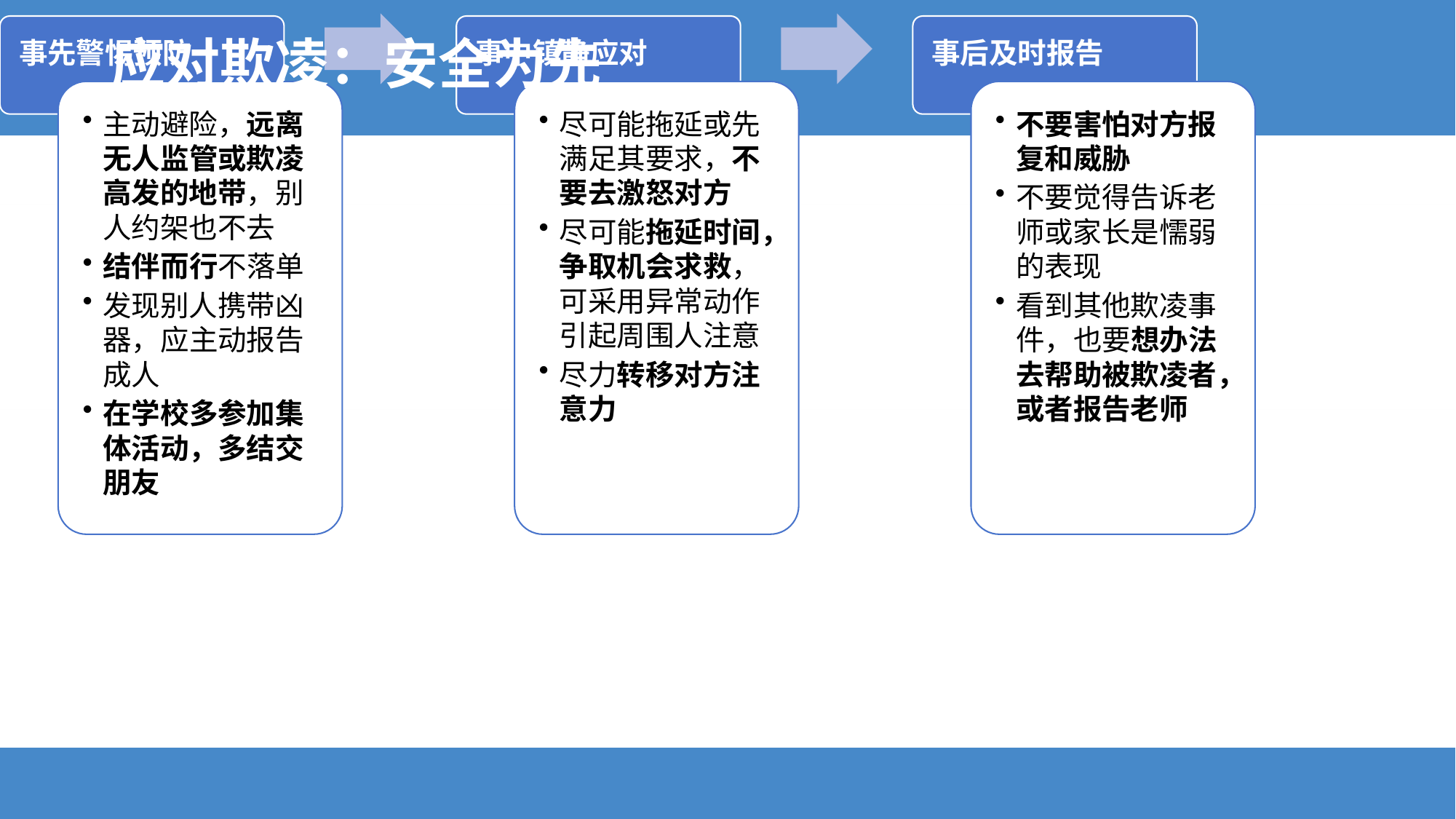

# 应对欺凌：安全为先
事先警惕预防
主动避险，远离无人监管或欺凌高发的地带，别人约架也不去
结伴而行不落单
发现别人携带凶器，应主动报告成人
在学校多参加集体活动，多结交朋友

事中镇静应对
尽可能拖延或先满足其要求，不要去激怒对方
尽可能拖延时间，争取机会求救，可采用异常动作引起周围人注意
尽力转移对方注意力

事后及时报告
不要害怕对方报复和威胁
不要觉得告诉老师或家长是懦弱的表现
看到其他欺凌事件，也要想办法去帮助被欺凌者，或者报告老师